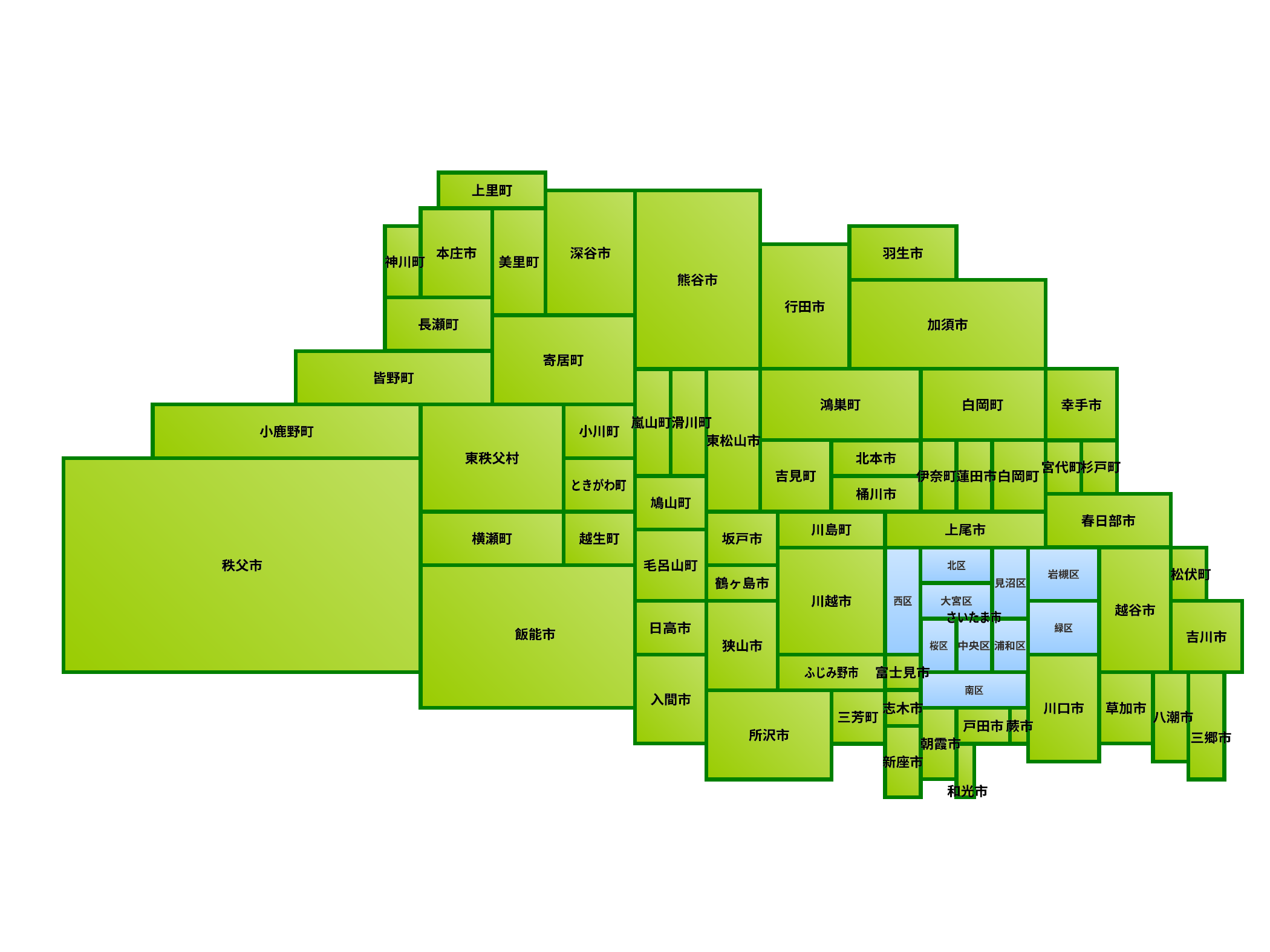

上里町
上里町
本庄市
本庄市
深谷市
深谷市
羽生市
羽生市
神川町
神川町
美里町
美里町
熊谷市
熊谷市
行田市
行田市
長瀬町
長瀬町
加須市
加須市
寄居町
寄居町
皆野町
皆野町
鴻巣町
鴻巣町
白岡町
白岡町
幸手市
幸手市
嵐山町
嵐山町
滑川町
滑川町
小鹿野町
小鹿野町
小川町
小川町
東松山市
東松山市
東秩父村
東秩父村
北本市
北本市
宮代町
宮代町
杉戸町
杉戸町
吉見町
吉見町
伊奈町
伊奈町
蓮田市
蓮田市
白岡町
白岡町
ときがわ町
ときがわ町
桶川市
桶川市
鳩山町
鳩山町
春日部市
春日部市
川島町
川島町
上尾市
上尾市
横瀬町
横瀬町
越生町
越生町
坂戸市
坂戸市

秩父市
秩父市
毛呂山町
毛呂山町
北区
北区
松伏町
松伏町
岩槻区
岩槻区
鶴ヶ島市
鶴ヶ島市
見沼区
見沼区
川越市
川越市
大宮区
大宮区
西区
西区
越谷市
越谷市
さいたま市
さいたま市
日高市
日高市
緑区
緑区
飯能市
飯能市
吉川市
吉川市
狭山市
狭山市
中央区
中央区
浦和区
浦和区
桜区
桜区
ふじみ野市
ふじみ野市
富士見市
富士見市
南区
南区
入間市
入間市
志木市
志木市
川口市
川口市
草加市
草加市
三芳町
三芳町
八潮市
八潮市
戸田市
戸田市
蕨市
蕨市
所沢市
所沢市
三郷市
三郷市
朝霞市
朝霞市
新座市
新座市
和光市
和光市